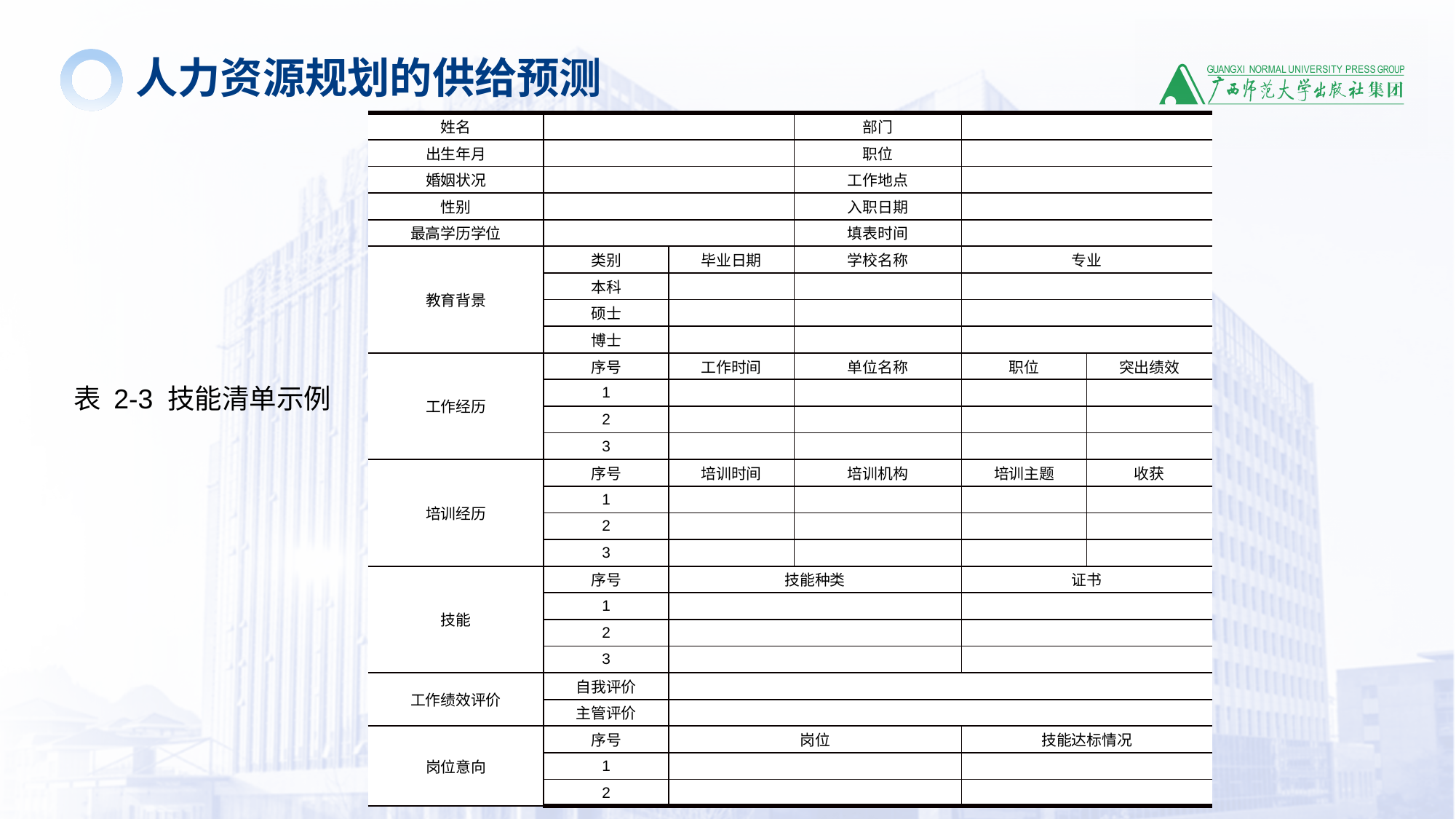

人力资源规划的供给预测

| 姓名 |  |  | 部门 |  |  |
| --- | --- | --- | --- | --- | --- |
| 出生年月 |  |  | 职位 |  |  |
| 婚姻状况 |  |  | 工作地点 |  |  |
| 性别 |  |  | 入职日期 |  |  |
| 最高学历学位 |  |  | 填表时间 |  |  |
| 教育背景 | 类别 | 毕业日期 | 学校名称 | 专业 |  |
|  | 本科 |  |  |  |  |
|  | 硕士 |  |  |  |  |
|  | 博士 |  |  |  |  |
| 工作经历 | 序号 | 工作时间 | 单位名称 | 职位 | 突出绩效 |
|  | 1 |  |  |  |  |
|  | 2 |  |  |  |  |
|  | 3 |  |  |  |  |
| 培训经历 | 序号 | 培训时间 | 培训机构 | 培训主题 | 收获 |
|  | 1 |  |  |  |  |
|  | 2 |  |  |  |  |
|  | 3 |  |  |  |  |
| 技能 | 序号 | 技能种类 |  | 证书 |  |
|  | 1 |  |  |  |  |
|  | 2 |  |  |  |  |
|  | 3 |  |  |  |  |
| 工作绩效评价 | 自我评价 |  |  |  |  |
|  | 主管评价 |  |  |  |  |
| 岗位意向 | 序号 | 岗位 |  | 技能达标情况 |  |
|  | 1 |  |  |  |  |
|  | 2 |  |  |  |  |
表 2-3 技能清单示例